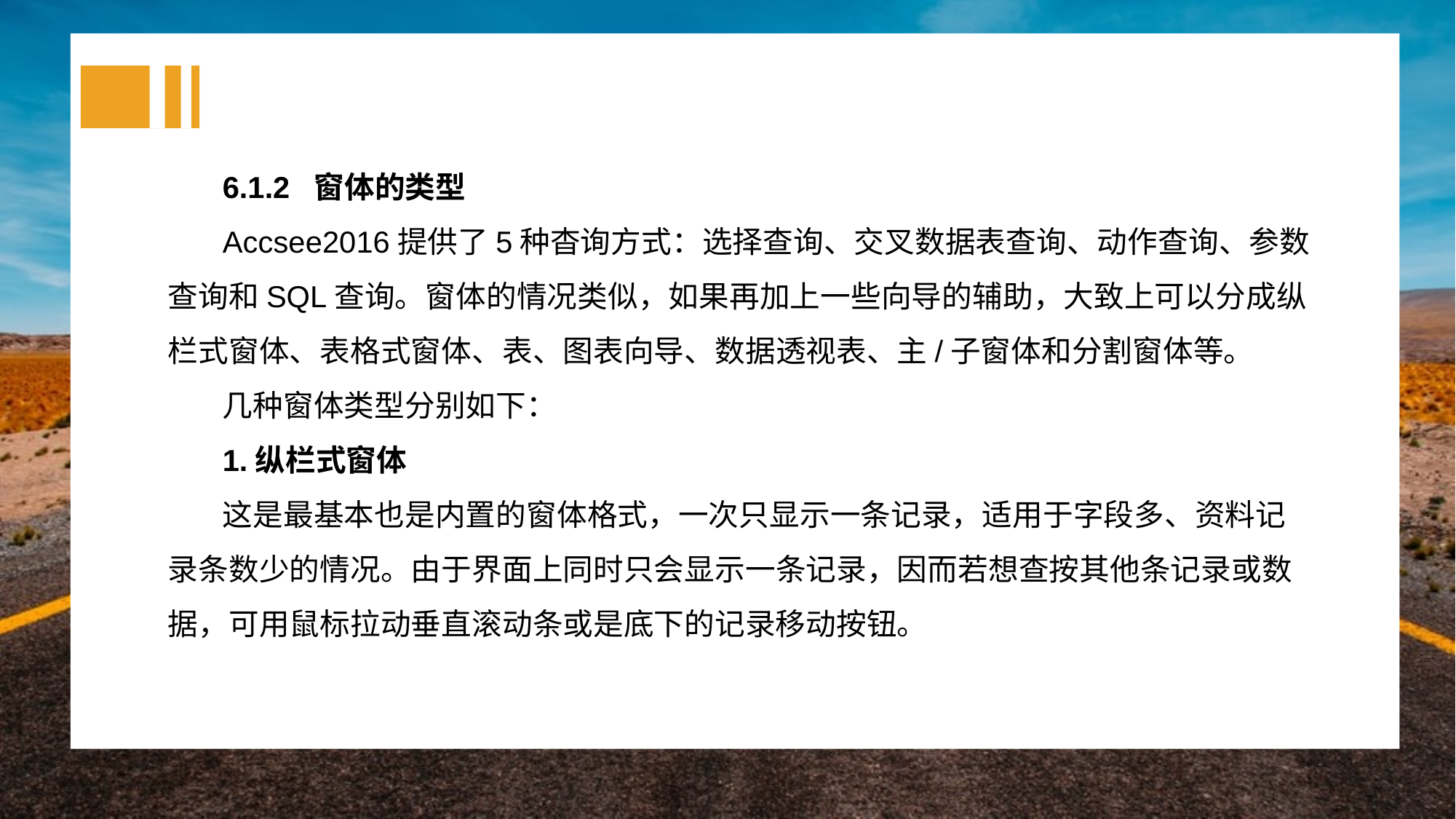

6.1.2  窗体的类型
Accsee2016提供了5种杳询方式：选择查询、交叉数据表查询、动作查询、参数查询和SQL查询。窗体的情况类似，如果再加上一些向导的辅助，大致上可以分成纵栏式窗体、表格式窗体、表、图表向导、数据透视表、主/子窗体和分割窗体等。
几种窗体类型分别如下：
1.纵栏式窗体
这是最基本也是内置的窗体格式，一次只显示一条记录，适用于字段多、资料记录条数少的情况。由于界面上同时只会显示一条记录，因而若想查按其他条记录或数据，可用鼠标拉动垂直滚动条或是底下的记录移动按钮。